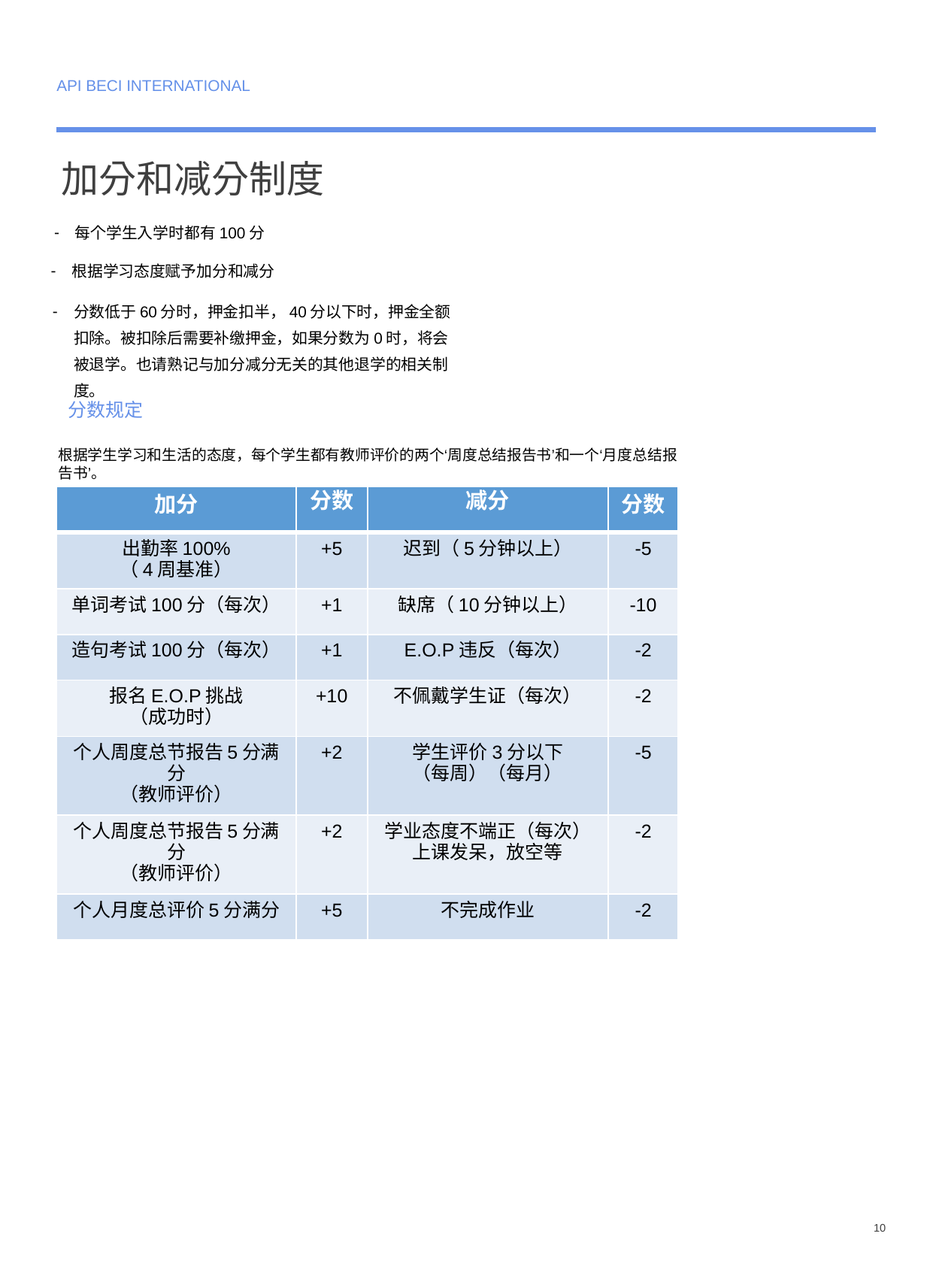

API BECI INTERNATIONAL

加分和减分制度
每个学生入学时都有100分
根据学习态度赋予加分和减分
分数低于60分时，押金扣半，40分以下时，押金全额扣除。被扣除后需要补缴押金，如果分数为0时，将会被退学。也请熟记与加分减分无关的其他退学的相关制度。
分数规定
根据学生学习和生活的态度，每个学生都有教师评价的两个‘周度总结报告书’和一个‘月度总结报告书’。
| 加分 | 分数 | 减分 | 分数 |
| --- | --- | --- | --- |
| 出勤率100% （4周基准） | +5 | 迟到（5分钟以上） | -5 |
| 单词考试100分（每次） | +1 | 缺席（10分钟以上） | -10 |
| 造句考试100分（每次） | +1 | E.O.P违反（每次） | -2 |
| 报名E.O.P挑战 （成功时） | +10 | 不佩戴学生证（每次） | -2 |
| 个人周度总节报告5分满分 （教师评价） | +2 | 学生评价3分以下 （每周）（每月） | -5 |
| 个人周度总节报告5分满分 （教师评价） | +2 | 学业态度不端正（每次） 上课发呆，放空等 | -2 |
| 个人月度总评价5分满分 | +5 | 不完成作业 | -2 |
10